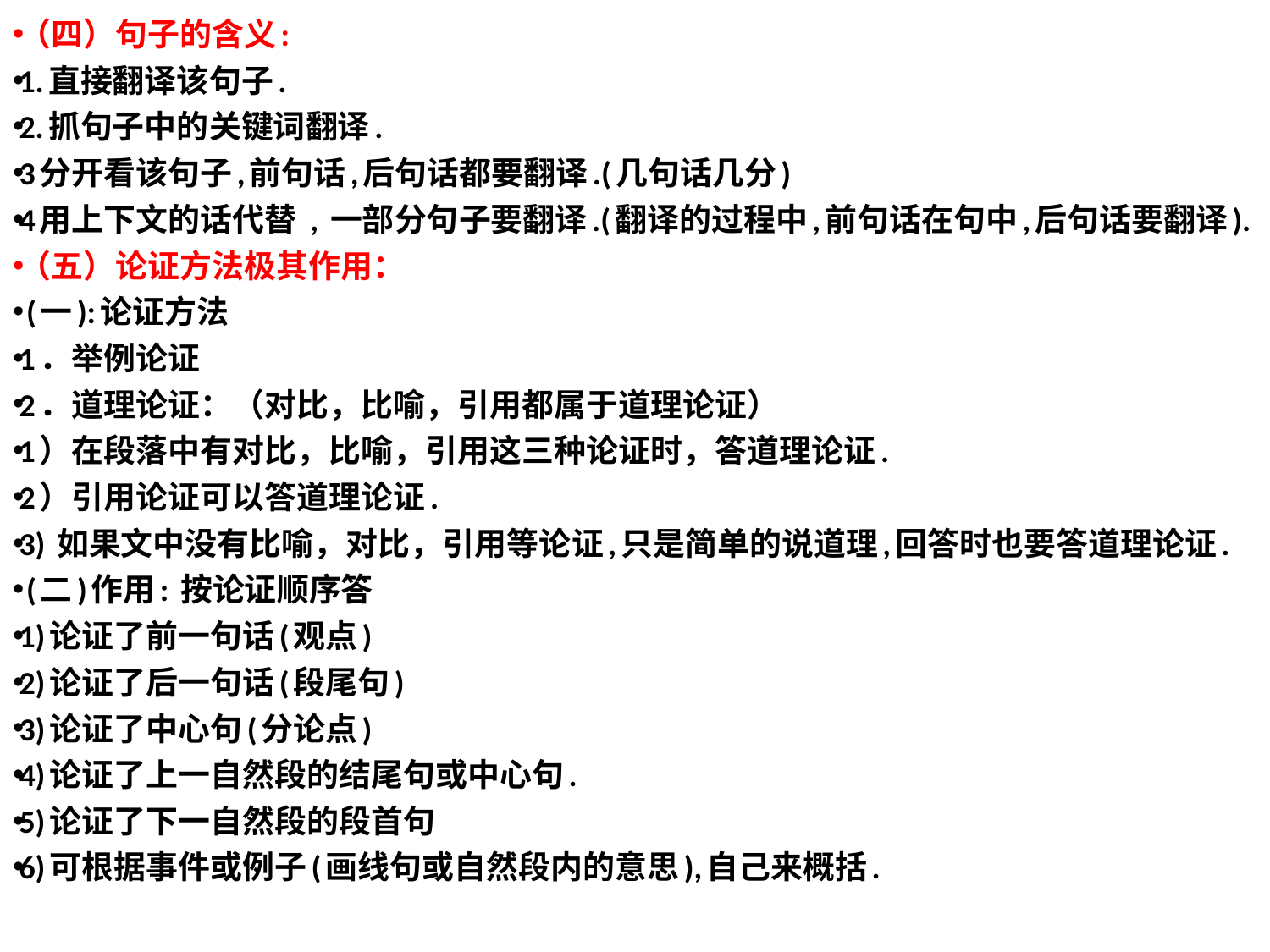

（四）句子的含义:
1.直接翻译该句子.
2.抓句子中的关键词翻译.
3分开看该句子,前句话,后句话都要翻译.(几句话几分)
4用上下文的话代替 , 一部分句子要翻译.(翻译的过程中,前句话在句中,后句话要翻译).
（五）论证方法极其作用：
 (一):论证方法
1．举例论证
2．道理论证：（对比，比喻，引用都属于道理论证）
1）在段落中有对比，比喻，引用这三种论证时，答道理论证.
2）引用论证可以答道理论证.
3) 如果文中没有比喻，对比，引用等论证,只是简单的说道理,回答时也要答道理论证.
 (二)作用: 按论证顺序答
1)论证了前一句话(观点)
2)论证了后一句话(段尾句)
3)论证了中心句(分论点)
4)论证了上一自然段的结尾句或中心句.
5)论证了下一自然段的段首句
6)可根据事件或例子(画线句或自然段内的意思),自己来概括.

#